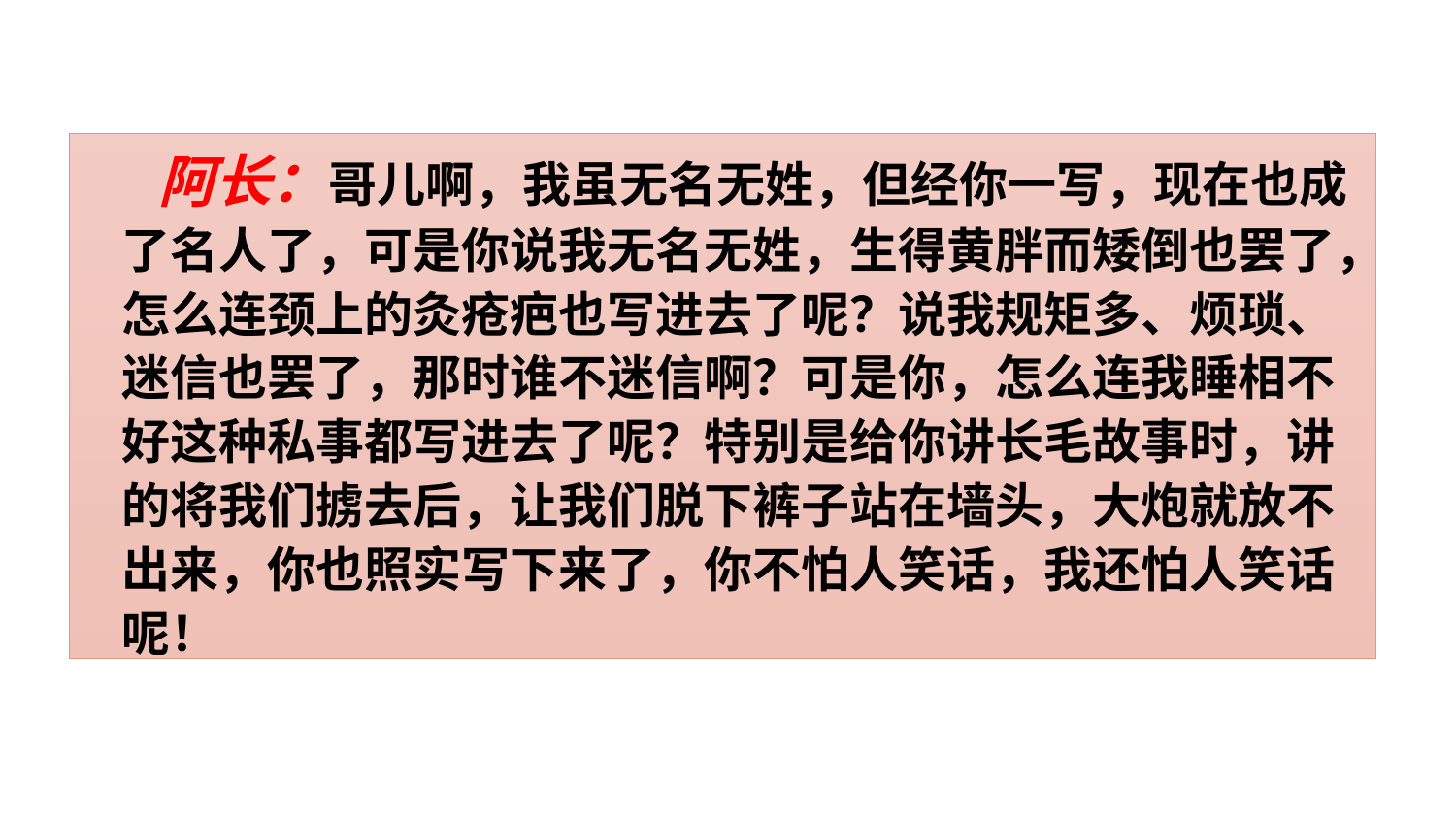

阿长：哥儿啊，我虽无名无姓，但经你一写，现在也成了名人了，可是你说我无名无姓，生得黄胖而矮倒也罢了，怎么连颈上的灸疮疤也写进去了呢？说我规矩多、烦琐、迷信也罢了，那时谁不迷信啊？可是你，怎么连我睡相不好这种私事都写进去了呢？特别是给你讲长毛故事时，讲的将我们掳去后，让我们脱下裤子站在墙头，大炮就放不出来，你也照实写下来了，你不怕人笑话，我还怕人笑话呢！